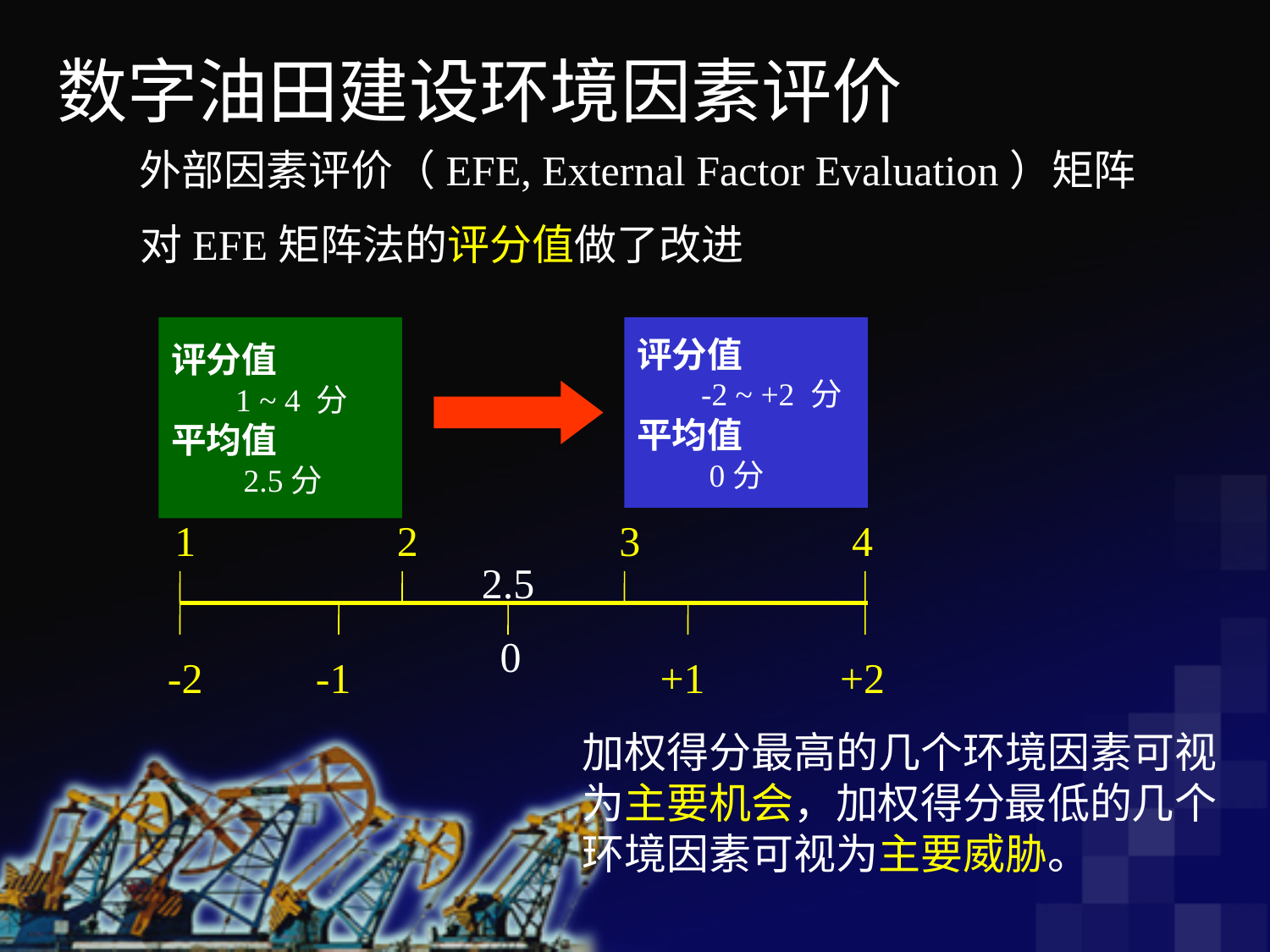

数字油田建设环境因素评价
外部因素评价（EFE, External Factor Evaluation）矩阵
对EFE矩阵法的评分值做了改进
评分值
        1 ~ 4 分
平均值
         2.5分
评分值
        -2 ~ +2 分
平均值
         0分

1
2
3
4
2.5

0
-2
-1
+1
+2
加权得分最高的几个环境因素可视为主要机会，加权得分最低的几个环境因素可视为主要威胁。